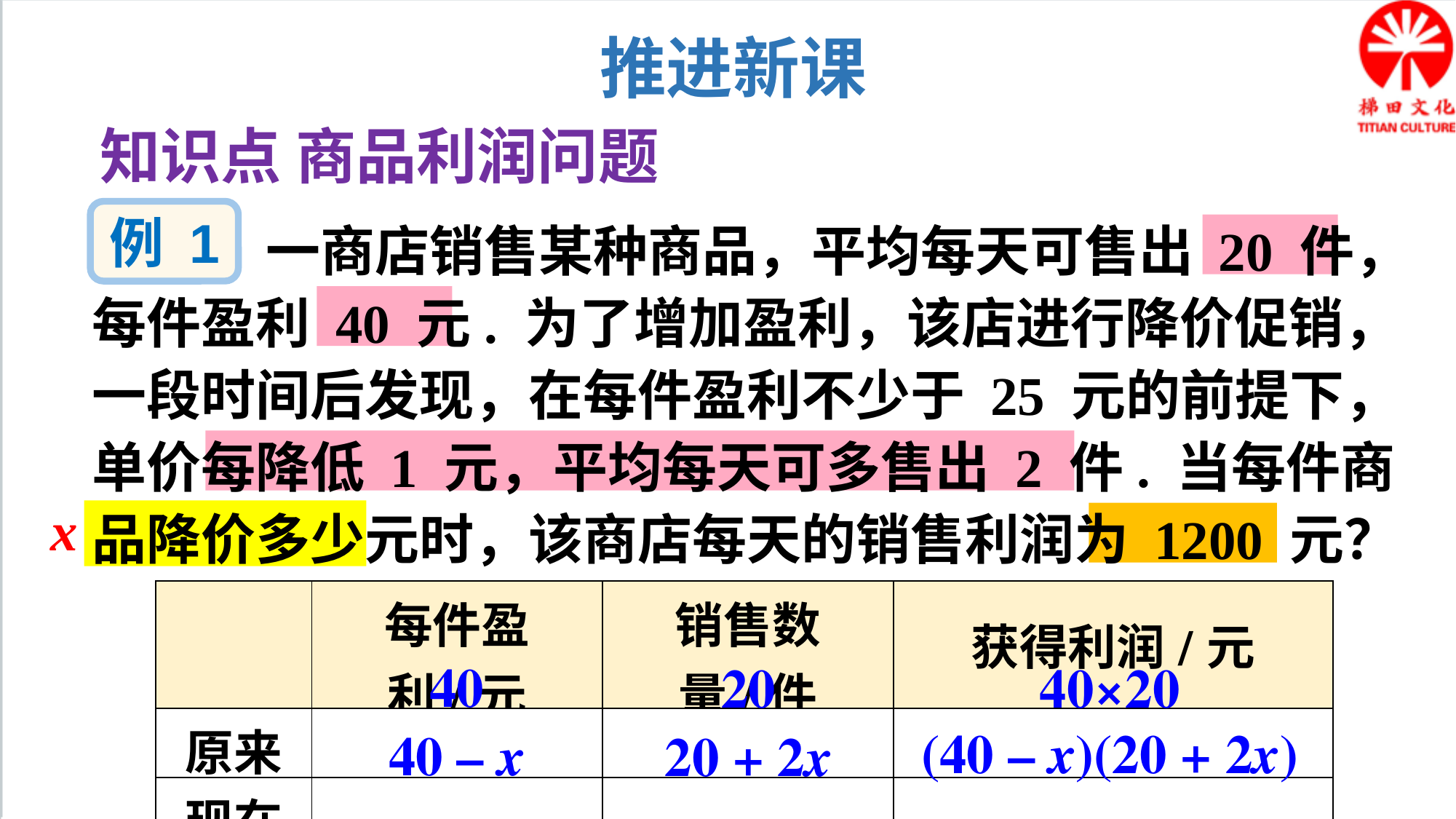

推进新课
知识点 商品利润问题
例 1
             一商店销售某种商品，平均每天可售出 20 件，每件盈利 40 元. 为了增加盈利，该店进行降价促销，一段时间后发现，在每件盈利不少于 25 元的前提下，单价每降低 1 元，平均每天可多售出 2 件. 当每件商品降价多少元时，该商店每天的销售利润为 1200 元？

x

|  | 每件盈利/元 | 销售数量/件 | 获得利润/元 |
| --- | --- | --- | --- |
| 原来 |  |  |  |
| 现在 |  |  |  |
40
40×20
20
(40 – x)(20 + 2x)
40 – x
20 + 2x